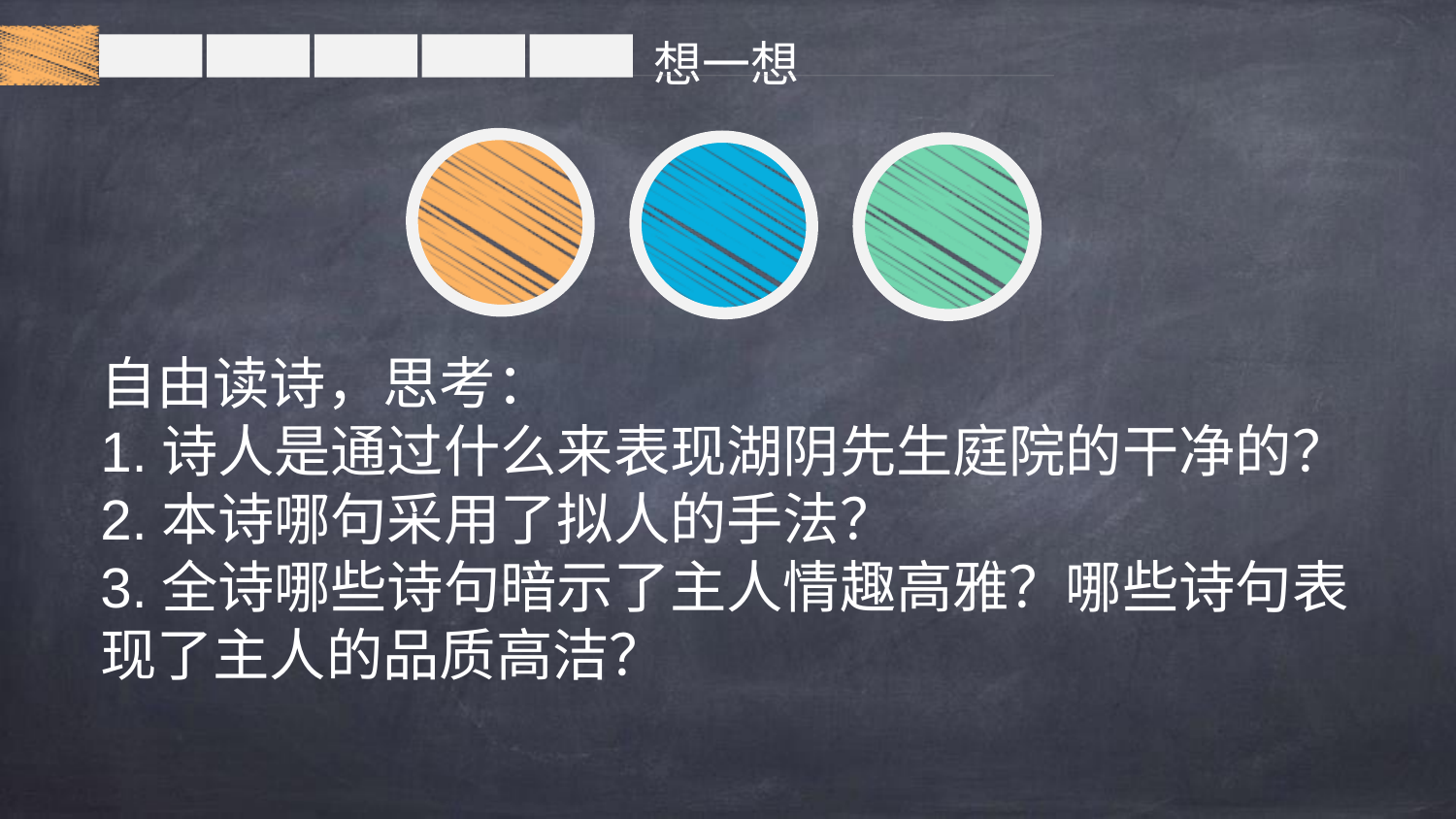

想一想

自由读诗，思考：
1.诗人是通过什么来表现湖阴先生庭院的干净的？
2.本诗哪句采用了拟人的手法？
3.全诗哪些诗句暗示了主人情趣高雅？哪些诗句表现了主人的品质高洁？